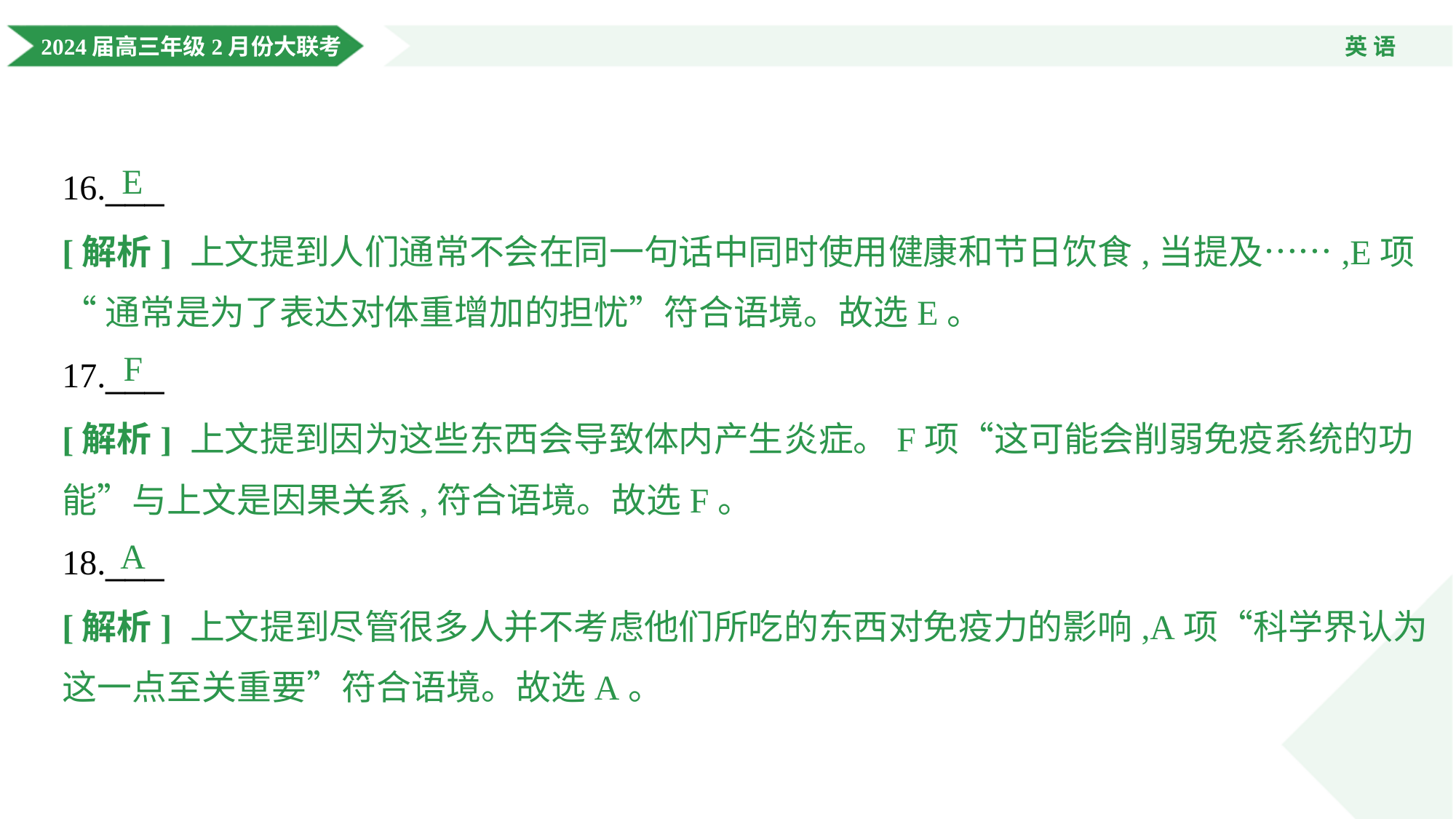

E
16.___
[解析] 上文提到人们通常不会在同一句话中同时使用健康和节日饮食,当提及……,E项
“通常是为了表达对体重增加的担忧”符合语境。故选E。
F
17.___
[解析] 上文提到因为这些东西会导致体内产生炎症。F项“这可能会削弱免疫系统的功
能”与上文是因果关系,符合语境。故选F。
A
18.___
[解析] 上文提到尽管很多人并不考虑他们所吃的东西对免疫力的影响,A项“科学界认为
这一点至关重要”符合语境。故选A。